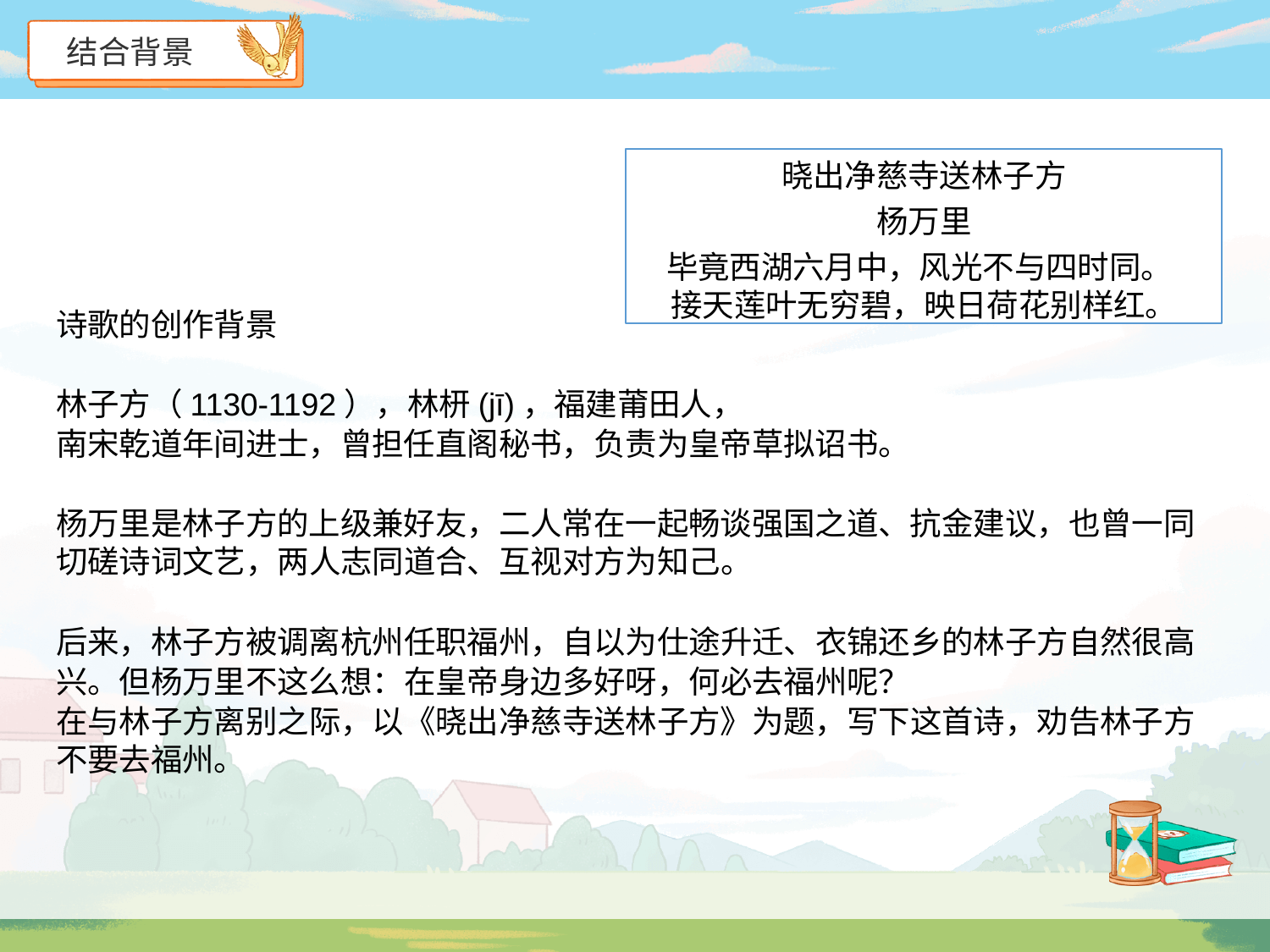

# 结合背景
晓出净慈寺送林子方
杨万里
毕竟西湖六月中，风光不与四时同。
接天莲叶无穷碧，映日荷花别样红。
诗歌的创作背景

林子方（1130-1192），林枅(jī)，福建莆田人，
南宋乾道年间进士，曾担任直阁秘书，负责为皇帝草拟诏书。

杨万里是林子方的上级兼好友，二人常在一起畅谈强国之道、抗金建议，也曾一同 切磋诗词文艺，两人志同道合、互视对方为知己。

后来，林子方被调离杭州任职福州，自以为仕途升迁、衣锦还乡的林子方自然很高
兴。但杨万里不这么想：在皇帝身边多好呀，何必去福州呢？
在与林子方离别之际，以《晓出净慈寺送林子方》为题，写下这首诗，劝告林子方 不要去福州。